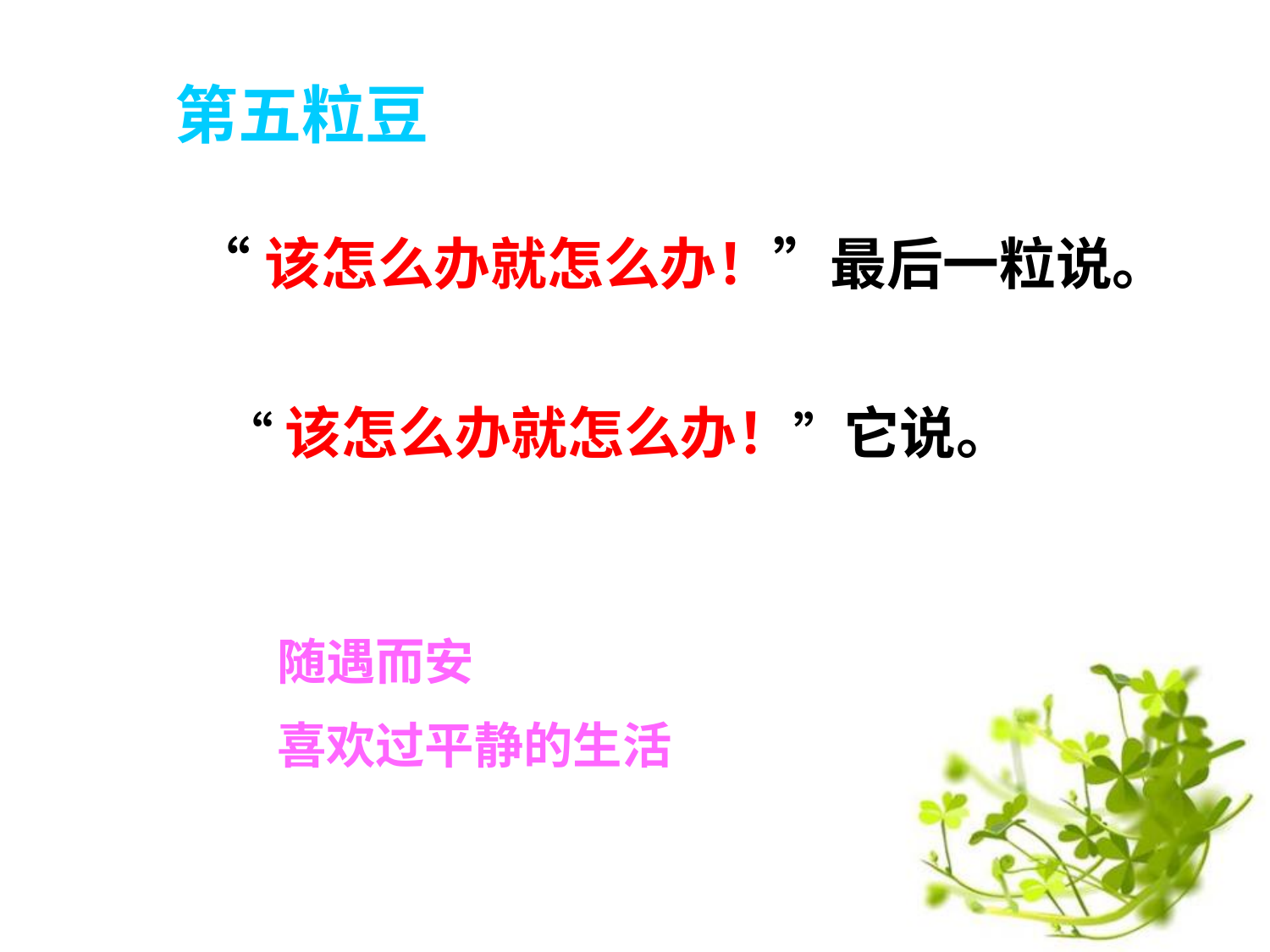

# 第五粒豆
          “该怎么办就怎么办！”最后一粒说。

“该怎么办就怎么办！”它说。

随遇而安
喜欢过平静的生活